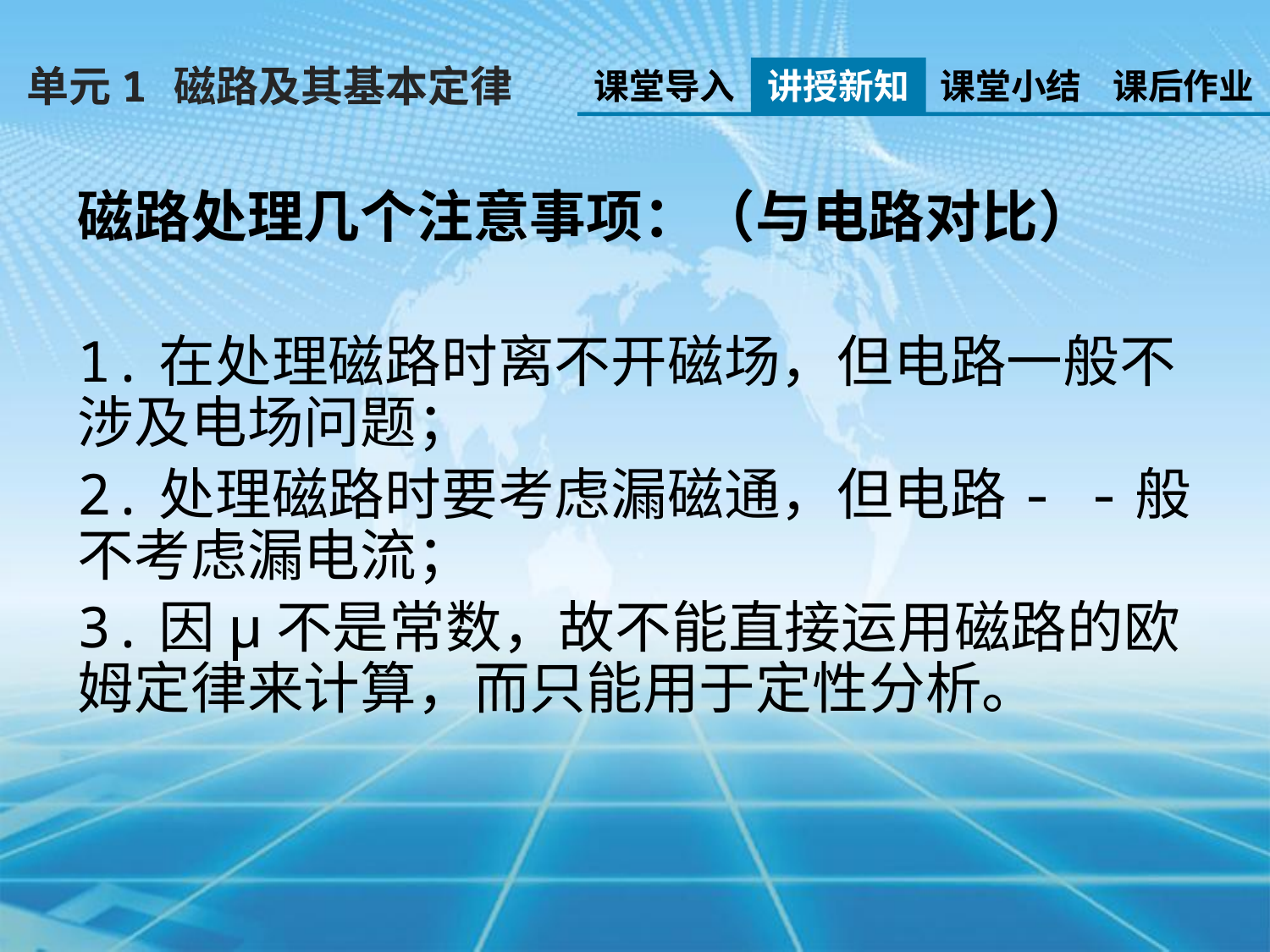

单元1 磁路及其基本定律
课堂导入
讲授新知
课堂小结
课后作业
磁路处理几个注意事项：（与电路对比）

1.在处理磁路时离不开磁场，但电路一般不涉及电场问题；
2.处理磁路时要考虑漏磁通，但电路- -般不考虑漏电流；
3.因μ不是常数，故不能直接运用磁路的欧姆定律来计算，而只能用于定性分析。